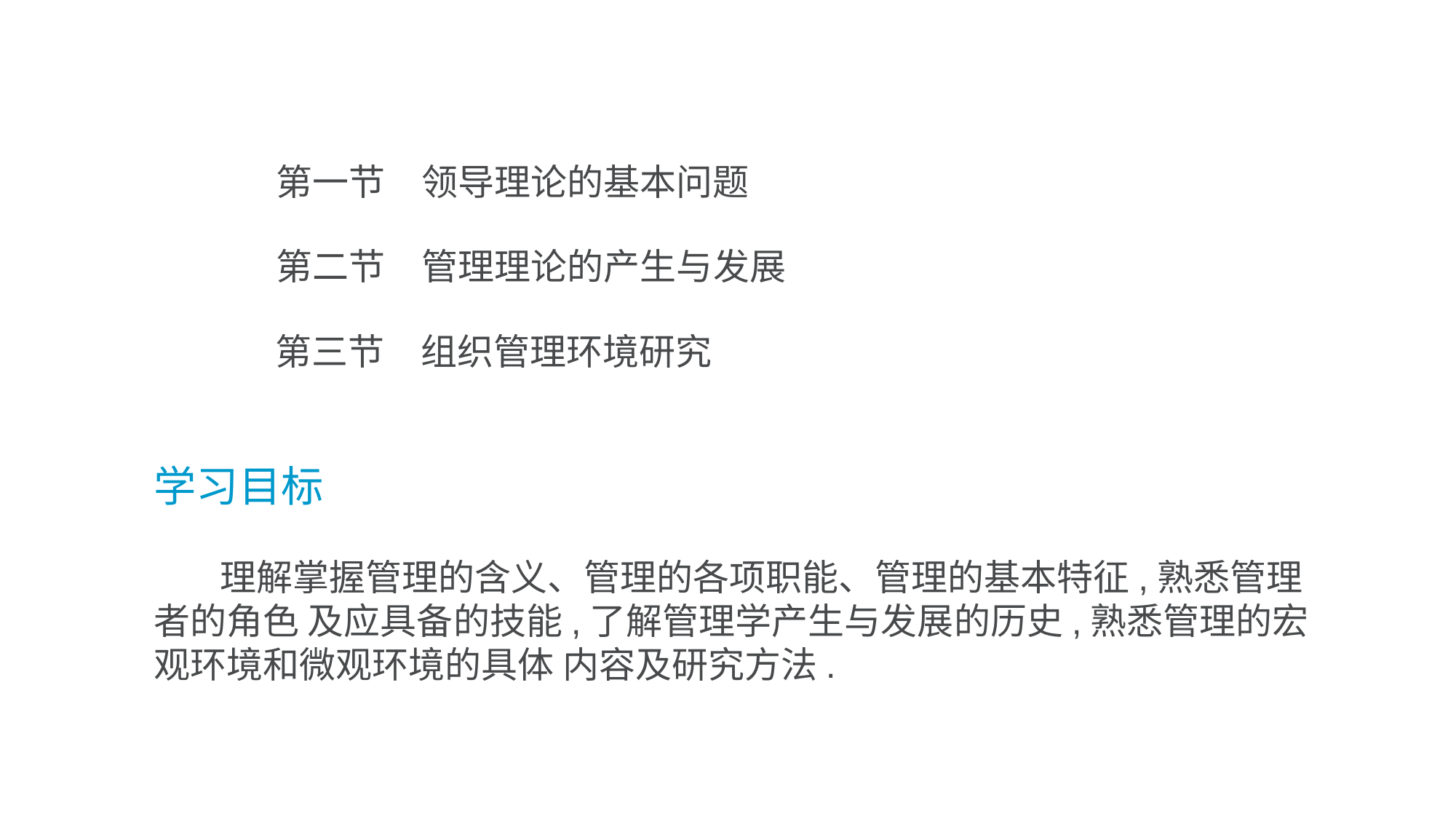

第一节　领导理论的基本问题
第二节　管理理论的产生与发展
第三节　组织管理环境研究
学习目标

       理解掌握管理的含义、管理的各项职能、管理的基本特征,熟悉管理者的角色 及应具备的技能,了解管理学产生与发展的历史,熟悉管理的宏观环境和微观环境的具体 内容及研究方法.